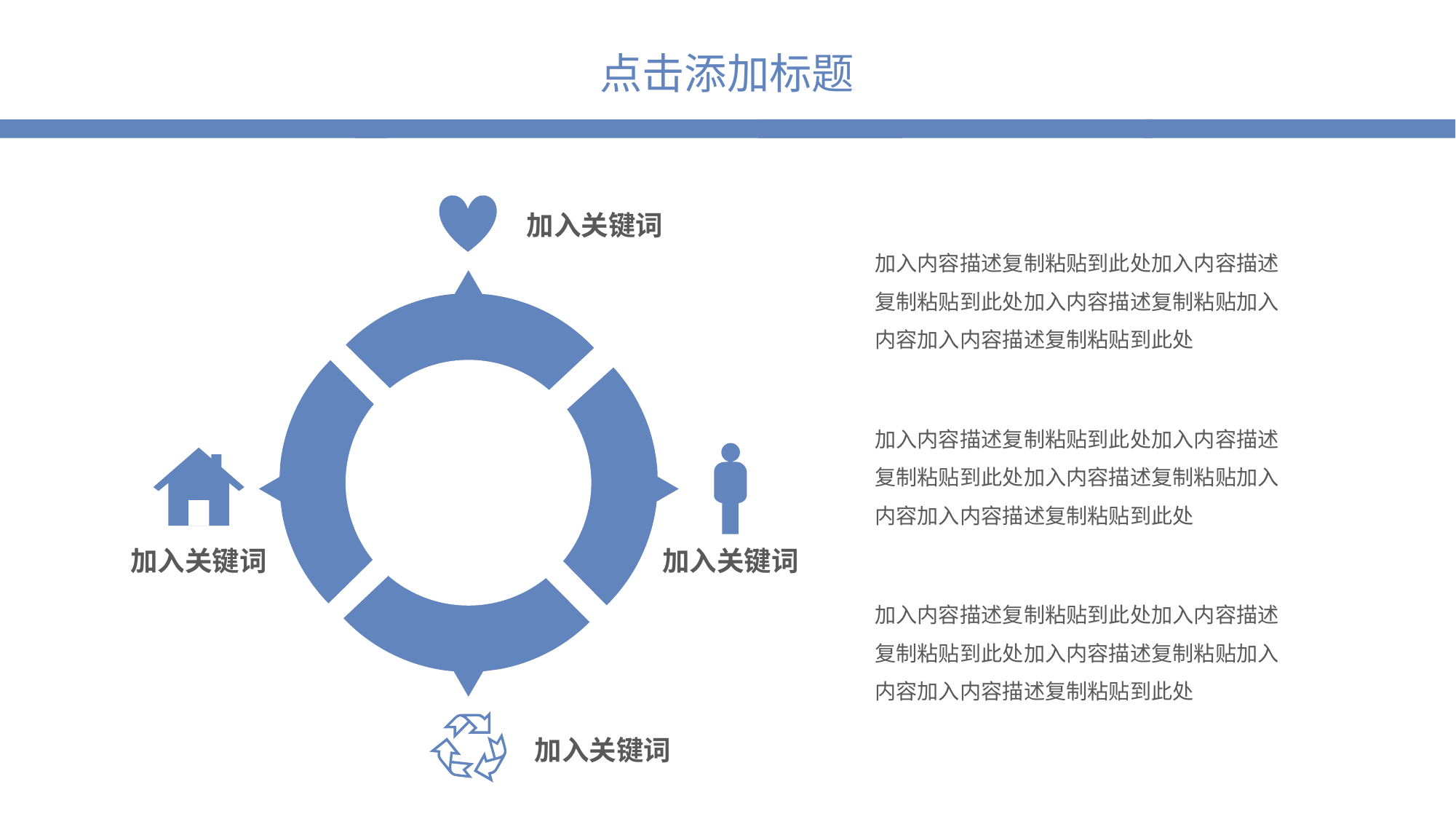

加入关键词
加入内容描述复制粘贴到此处加入内容描述复制粘贴到此处加入内容描述复制粘贴加入内容加入内容描述复制粘贴到此处

加入内容描述复制粘贴到此处加入内容描述复制粘贴到此处加入内容描述复制粘贴加入内容加入内容描述复制粘贴到此处

加入关键词
加入关键词
加入内容描述复制粘贴到此处加入内容描述复制粘贴到此处加入内容描述复制粘贴加入内容加入内容描述复制粘贴到此处

加入关键词